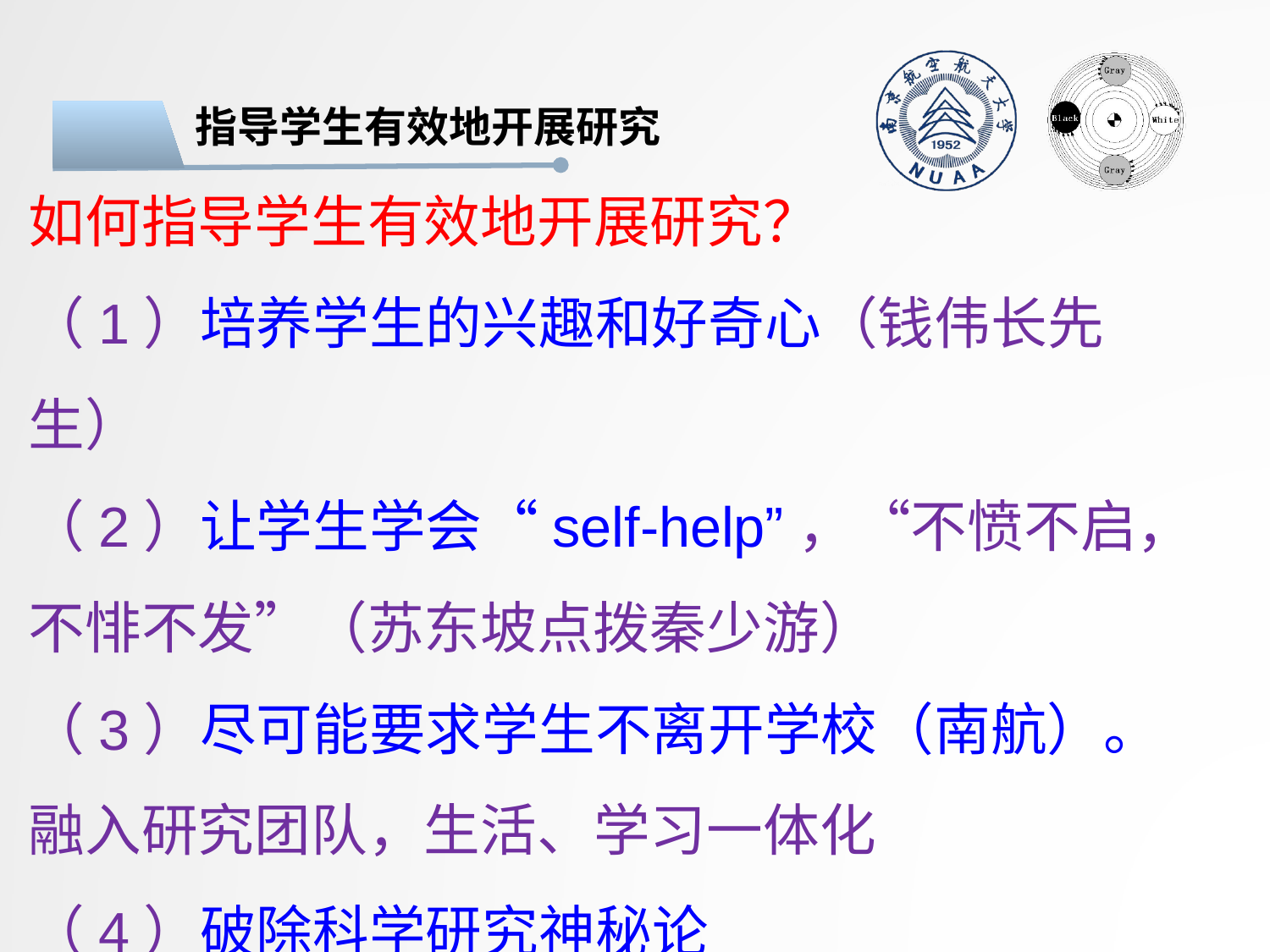

指导学生有效地开展研究
如何指导学生有效地开展研究？
（1）培养学生的兴趣和好奇心（钱伟长先生）
（2）让学生学会“self-help”，“不愤不启，不悱不发”（苏东坡点拨秦少游）
（3）尽可能要求学生不离开学校（南航）。融入研究团队，生活、学习一体化
（4）破除科学研究神秘论